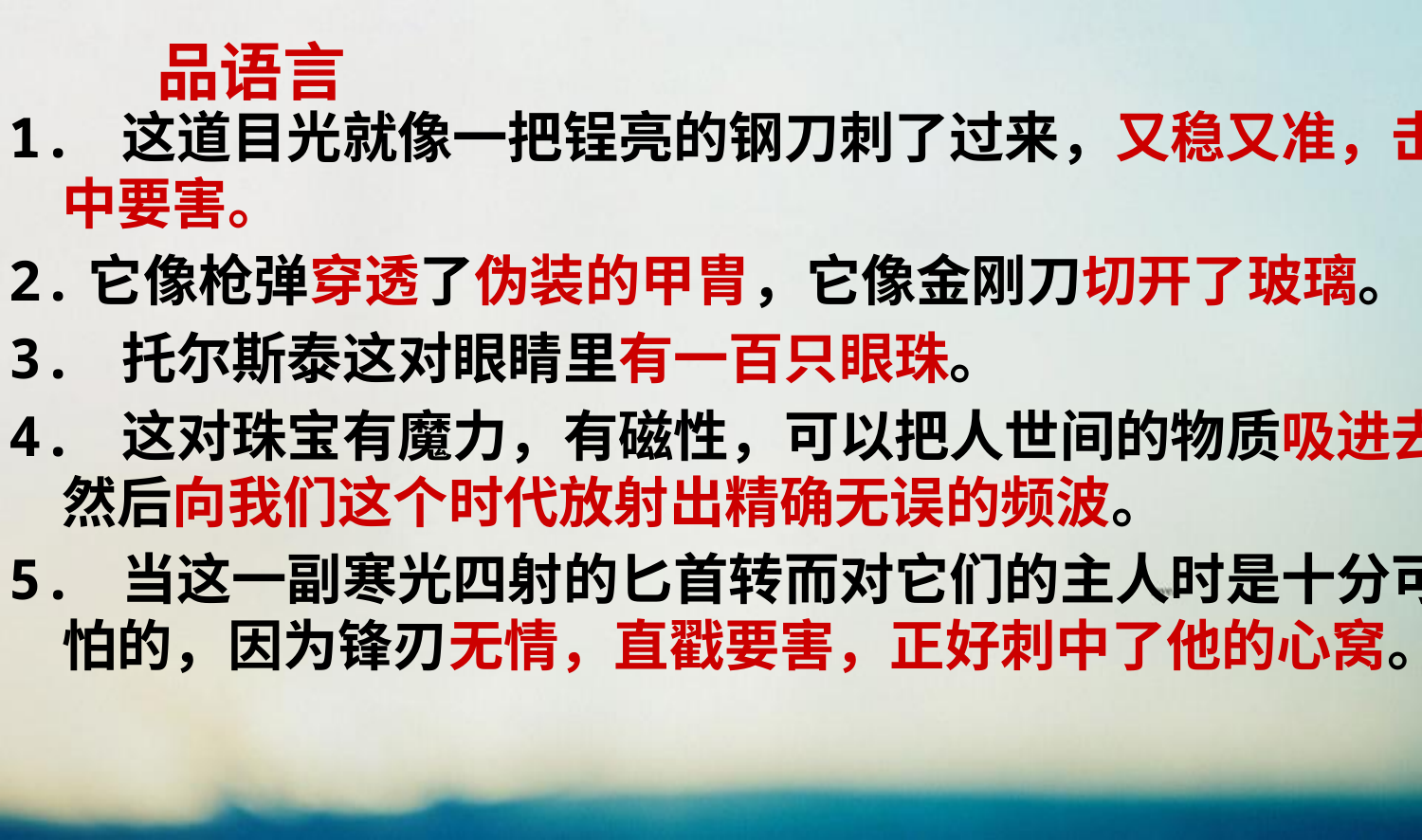

# 品语言
1. 这道目光就像一把锃亮的钢刀刺了过来，又稳又准，击中要害。
2.它像枪弹穿透了伪装的甲胄，它像金刚刀切开了玻璃。
3. 托尔斯泰这对眼睛里有一百只眼珠。
4. 这对珠宝有魔力，有磁性，可以把人世间的物质吸进去，然后向我们这个时代放射出精确无误的频波。
5. 当这一副寒光四射的匕首转而对它们的主人时是十分可怕的，因为锋刃无情，直戳要害，正好刺中了他的心窝。